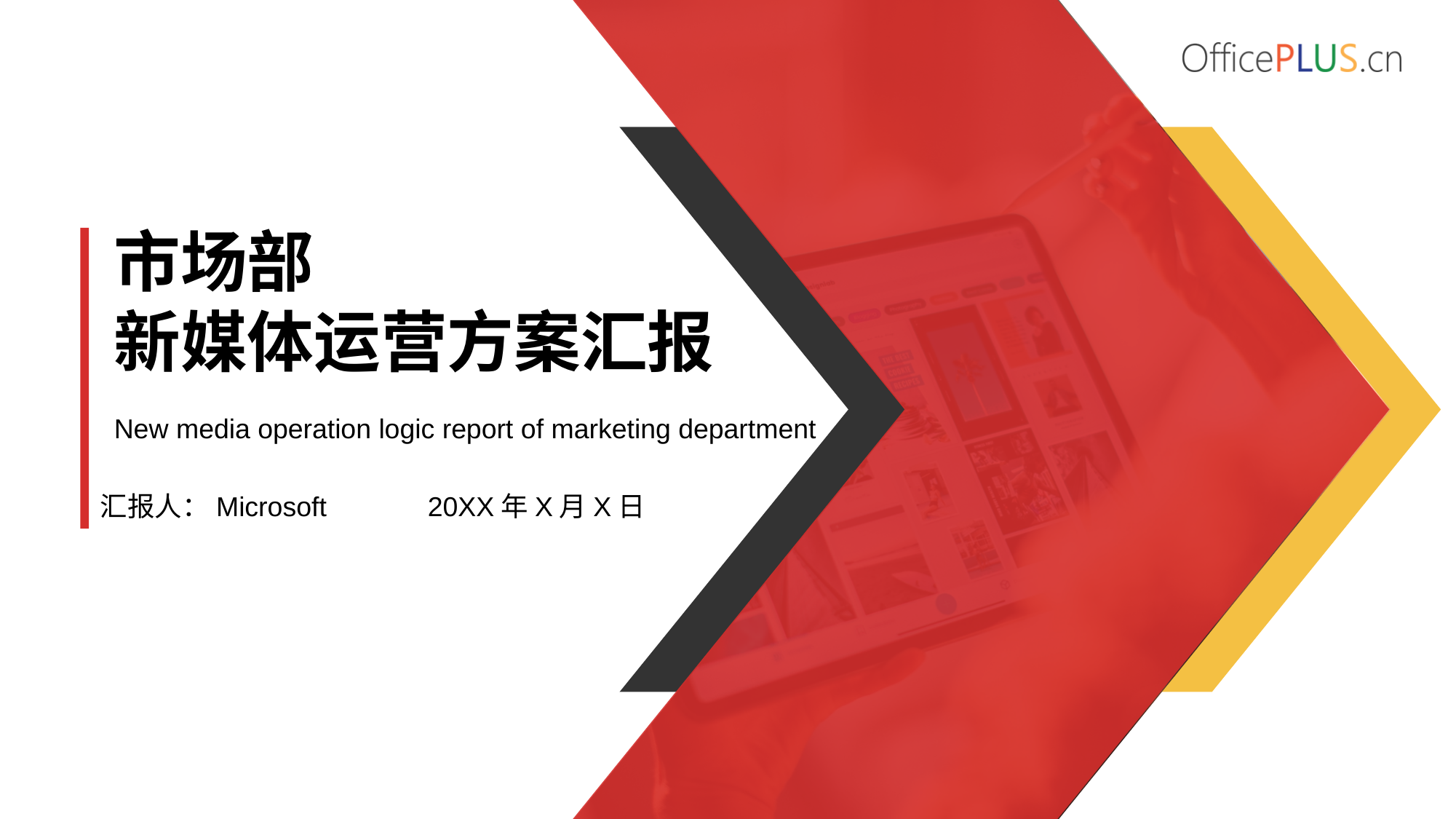

市场部
新媒体运营方案汇报
New media operation logic report of marketing department
汇报人：Microsoft	20XX年X月X日